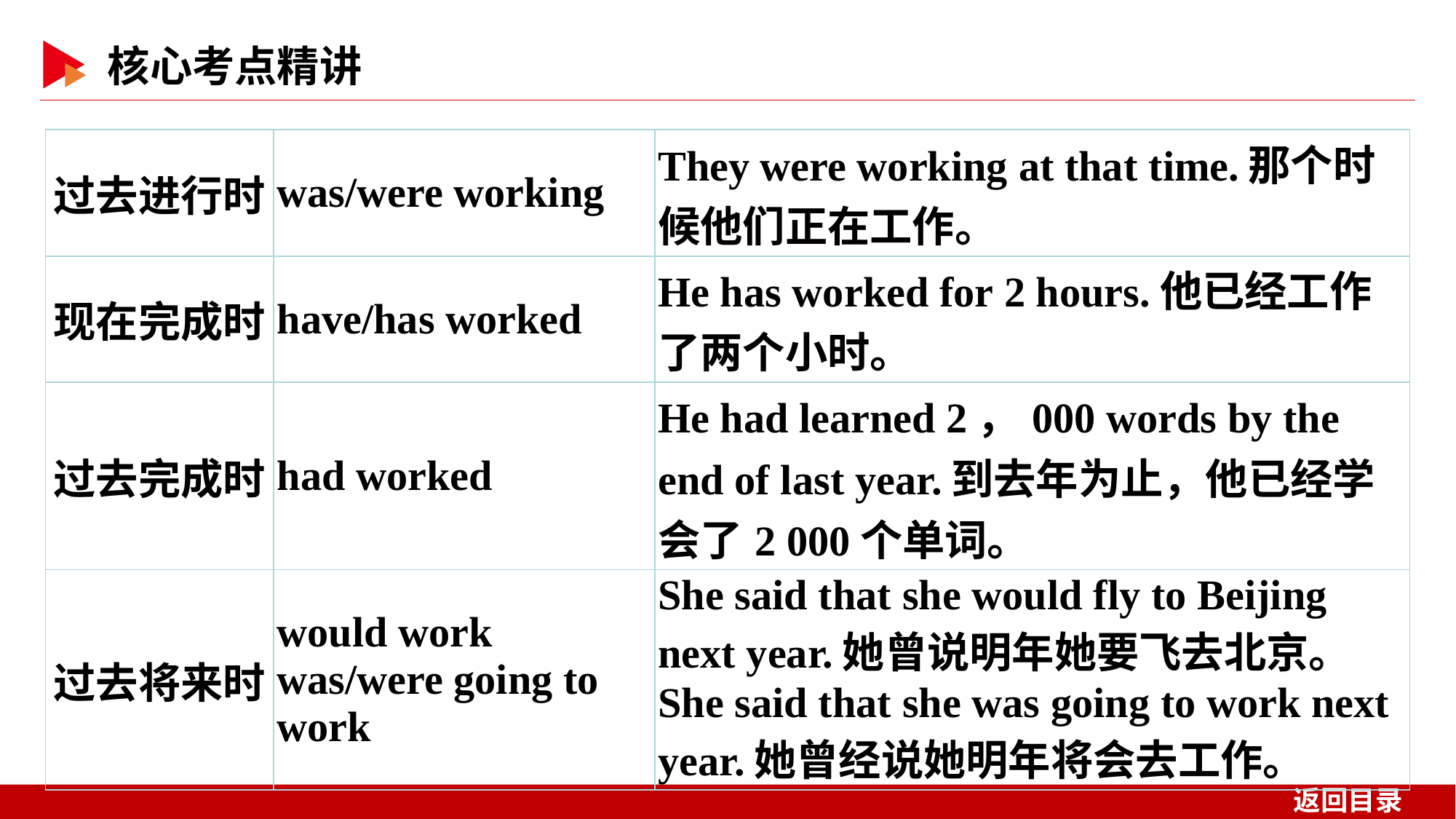

| 过去进行时 | was/were working | They were working at that time.那个时候他们正在工作。 |
| --- | --- | --- |
| 现在完成时 | have/has worked | He has worked for 2 hours.他已经工作了两个小时。 |
| 过去完成时 | had worked | He had learned 2，000 words by the end of last year.到去年为止，他已经学会了2 000个单词。 |
| 过去将来时 | would work was/were going to work | She said that she would fly to Beijing next year.她曾说明年她要飞去北京。 She said that she was going to work next year.她曾经说她明年将会去工作。 |